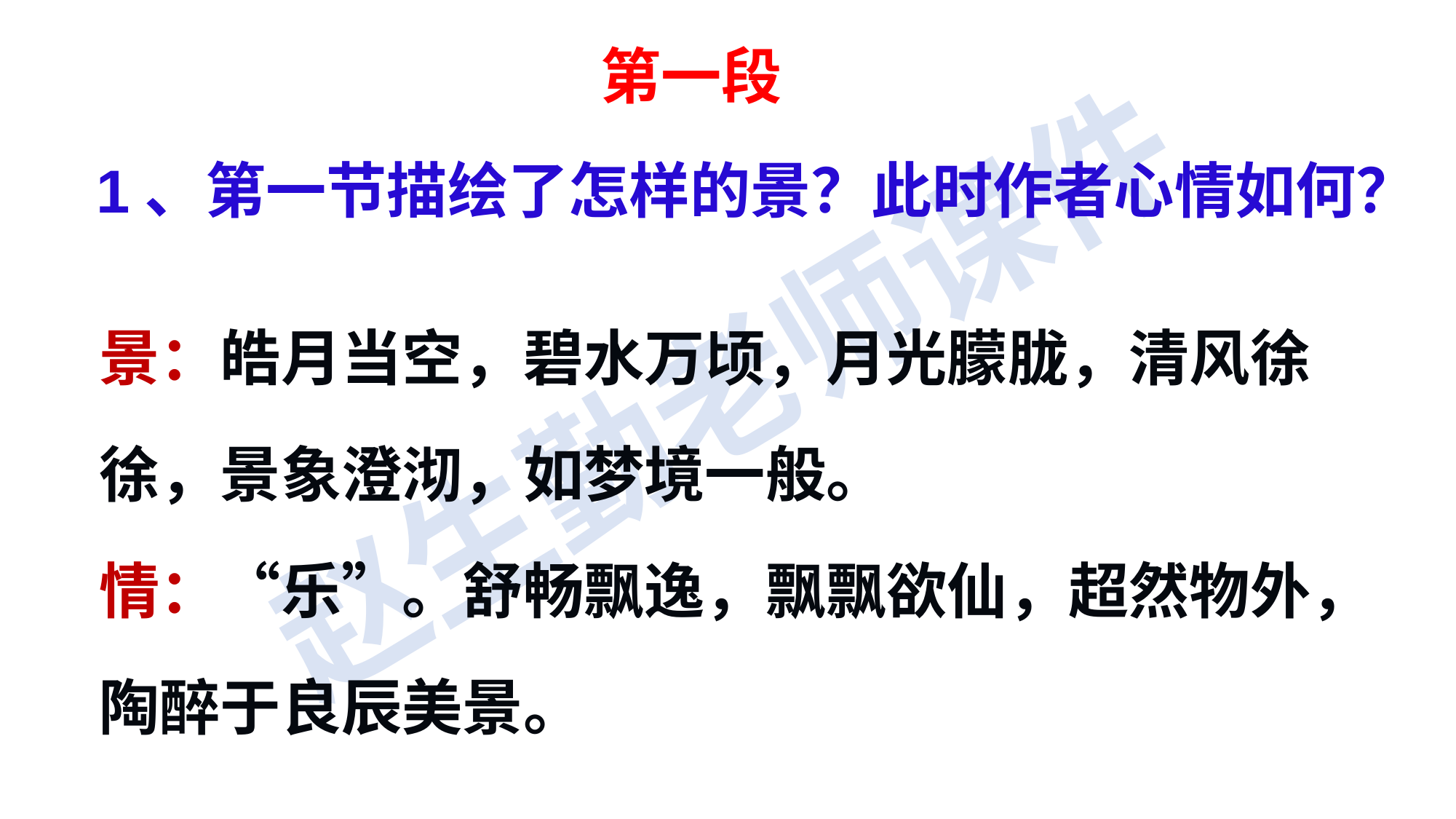

第一段
1、第一节描绘了怎样的景？此时作者心情如何？
景：皓月当空，碧水万顷，月光朦胧，清风徐徐，景象澄沏，如梦境一般。
情：“乐”。舒畅飘逸，飘飘欲仙，超然物外，陶醉于良辰美景。